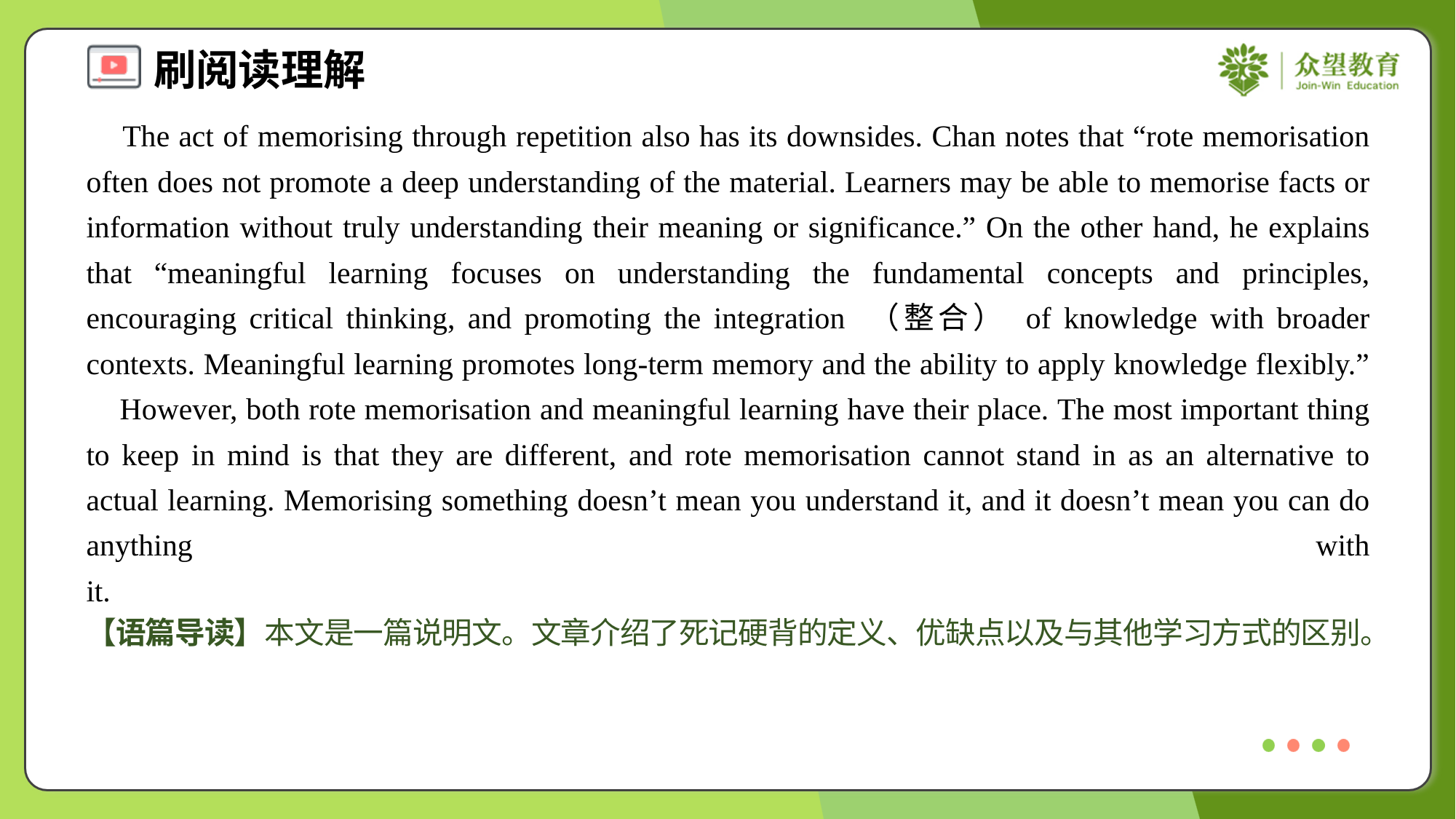

The act of memorising through repetition also has its downsides. Chan notes that “rote memorisation often does not promote a deep understanding of the material. Learners may be able to memorise facts or information without truly understanding their meaning or significance.” On the other hand, he explains that “meaningful learning focuses on understanding the fundamental concepts and principles, encouraging critical thinking, and promoting the integration （整合） of knowledge with broader contexts. Meaningful learning promotes long-term memory and the ability to apply knowledge flexibly.”
    However, both rote memorisation and meaningful learning have their place. The most important thing to keep in mind is that they are different, and rote memorisation cannot stand in as an alternative to actual learning. Memorising something doesn’t mean you understand it, and it doesn’t mean you can do anything with it.#1.5
【语篇导读】本文是一篇说明文。文章介绍了死记硬背的定义、优缺点以及与其他学习方式的区别。